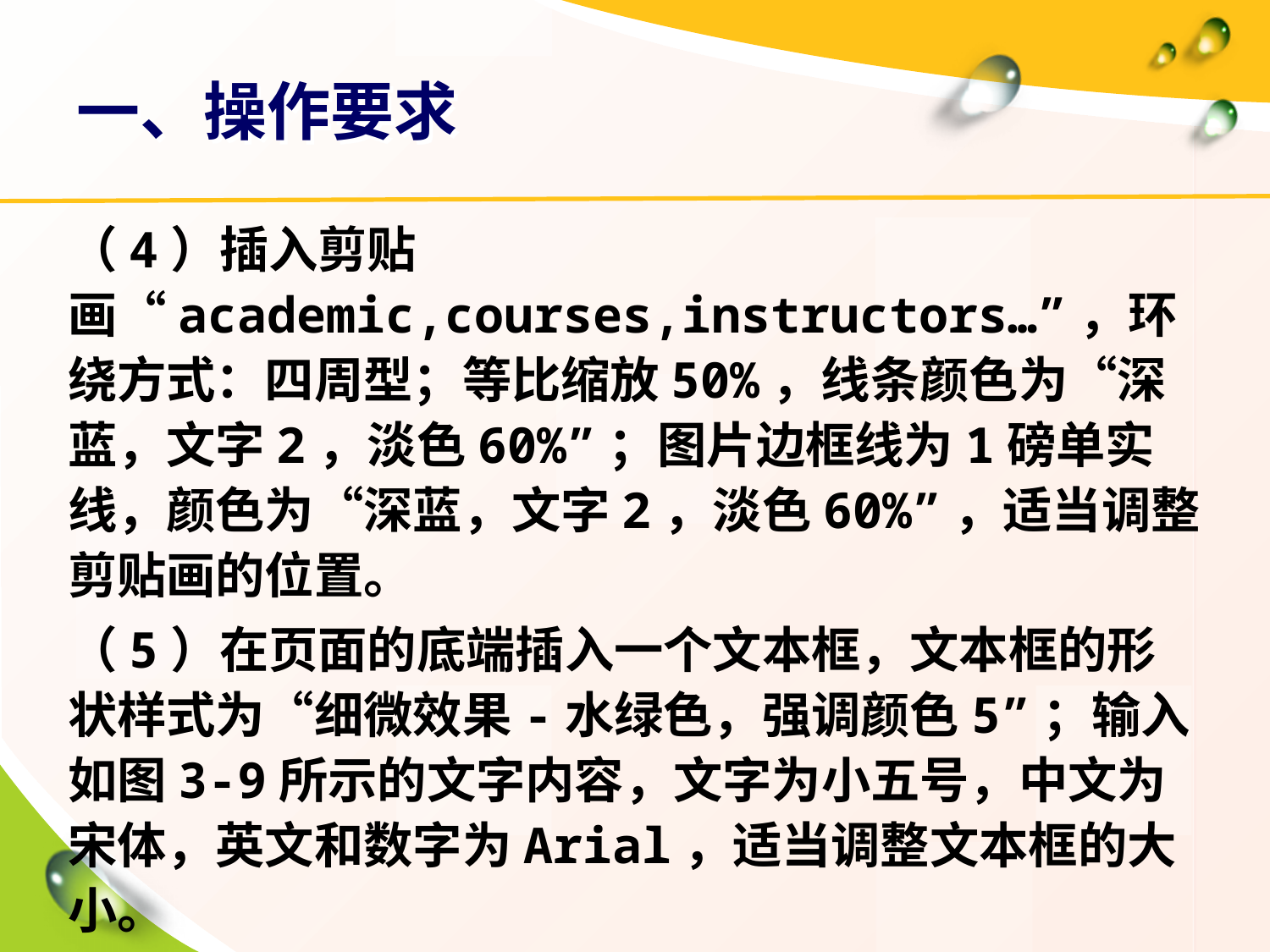

# 一、操作要求
（4）插入剪贴画“academic,courses,instructors…”，环绕方式：四周型；等比缩放50%，线条颜色为“深蓝，文字2，淡色60%”；图片边框线为1磅单实线，颜色为“深蓝，文字2，淡色60%”，适当调整剪贴画的位置。
（5）在页面的底端插入一个文本框，文本框的形状样式为“细微效果-水绿色，强调颜色5”；输入如图3-9所示的文字内容，文字为小五号，中文为宋体，英文和数字为Arial，适当调整文本框的大小。